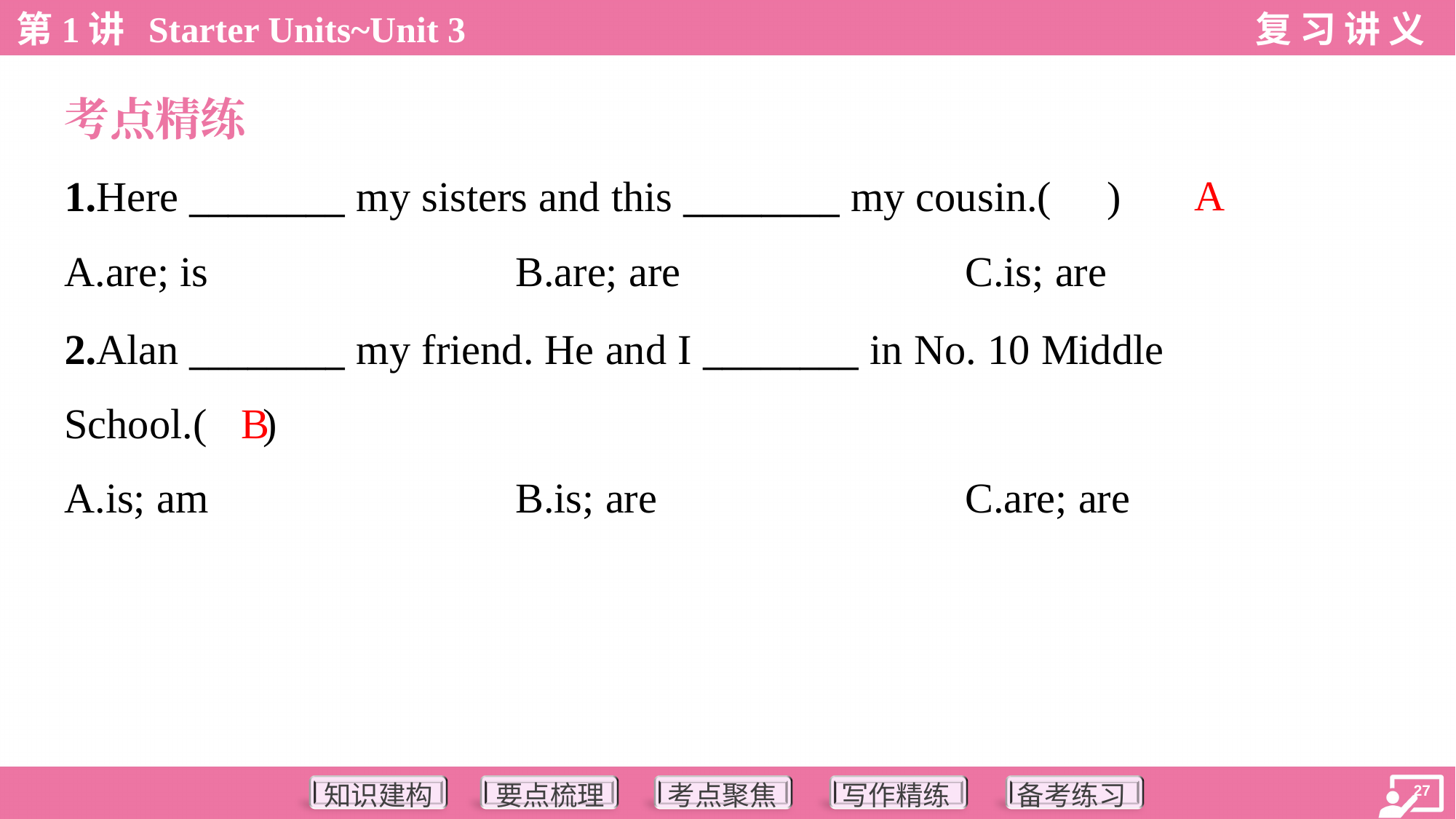

考点精练
A
1.Here ________ my sisters and this ________ my cousin.(     )
A.are; is	B.are; are	C.is; are
2.Alan ________ my friend. He and I ________ in No. 10 Middle
School.(     )
B
A.is; am	B.is; are	C.are; are